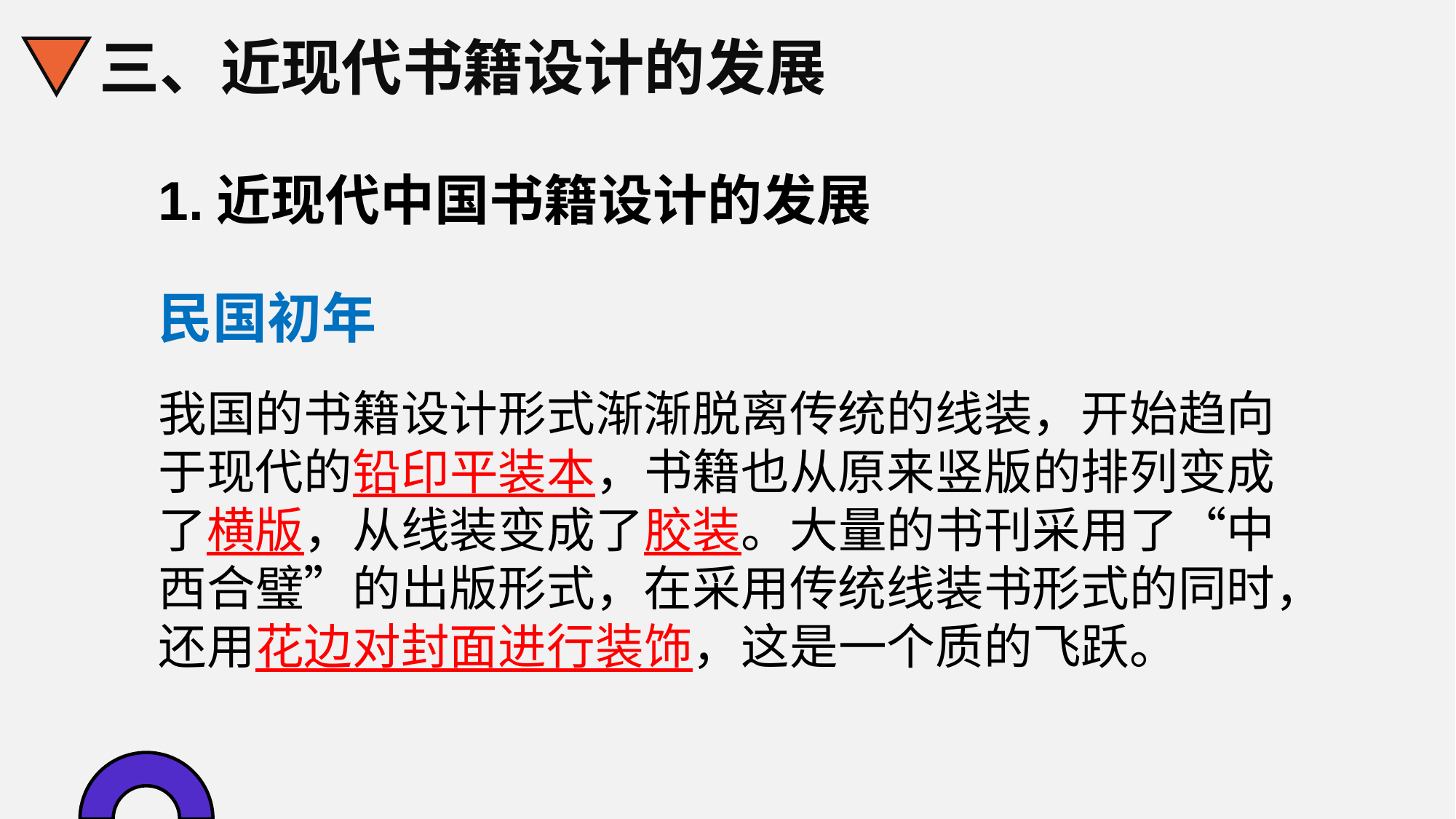

三、近现代书籍设计的发展

1.近现代中国书籍设计的发展
民国初年
我国的书籍设计形式渐渐脱离传统的线装，开始趋向于现代的铅印平装本，书籍也从原来竖版的排列变成了横版，从线装变成了胶装。大量的书刊采用了“中西合璧”的出版形式，在采用传统线装书形式的同时，还用花边对封面进行装饰，这是一个质的飞跃。